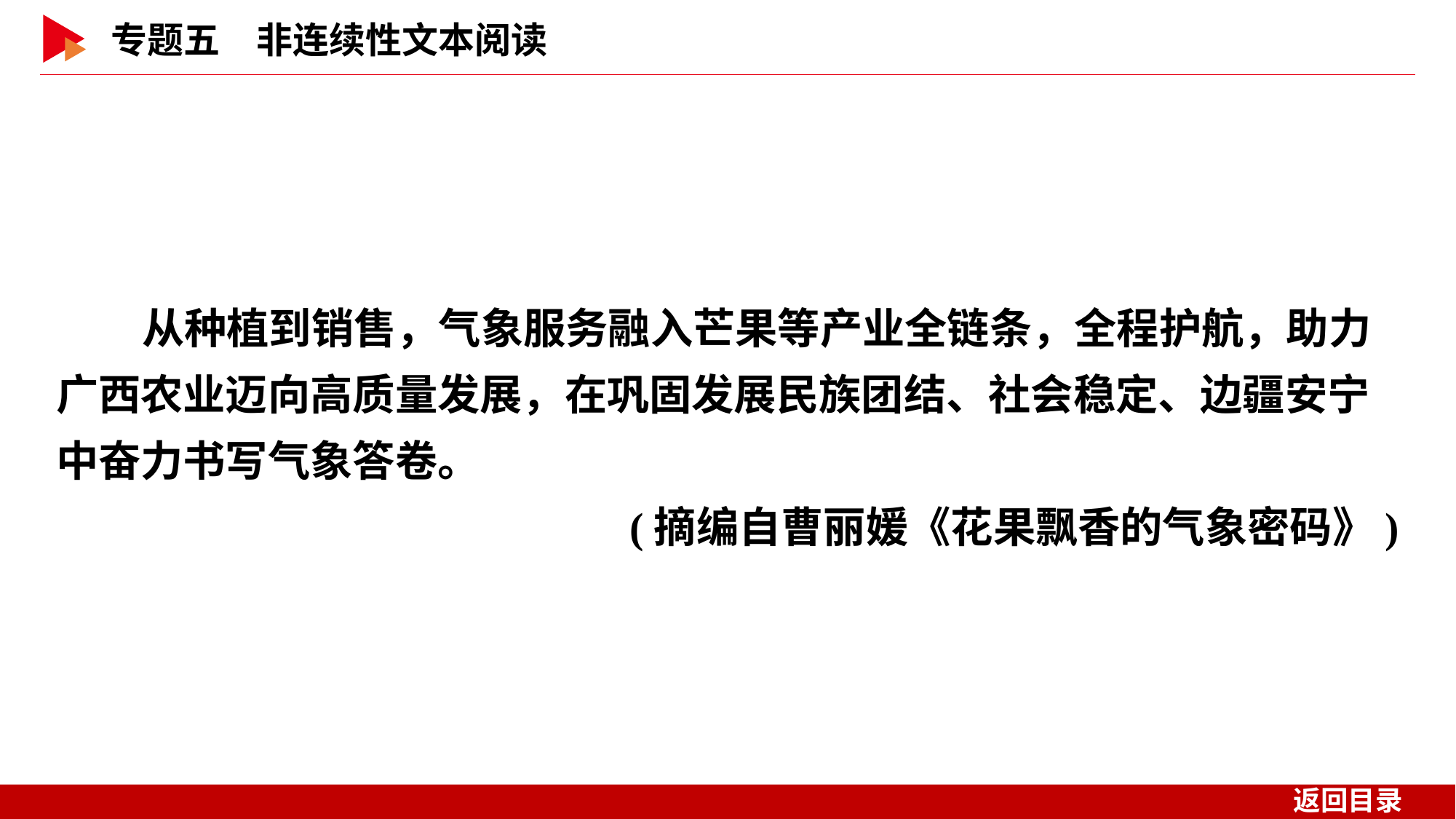

从种植到销售，气象服务融入芒果等产业全链条，全程护航，助力广西农业迈向高质量发展，在巩固发展民族团结、社会稳定、边疆安宁中奋力书写气象答卷。
(摘编自曹丽媛《花果飘香的气象密码》)